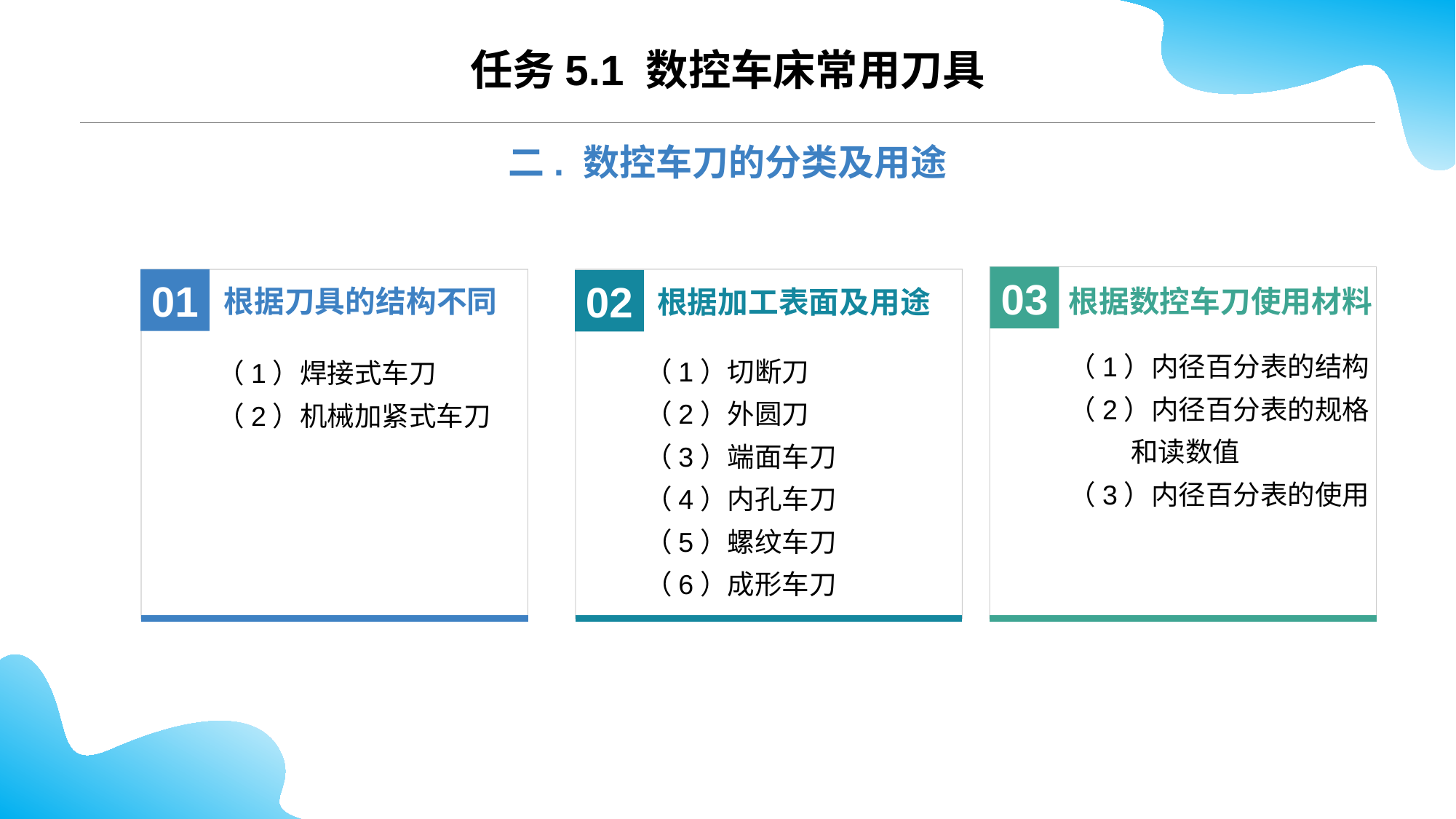

CONTENTS
任务5.1 数控车床常用刀具
二. 数控车刀的分类及用途
03

根据刀具的结构不同

01
02
根据数控车刀使用材料
根据加工表面及用途
（1）内径百分表的结构
（2）内径百分表的规格
         和读数值
（3）内径百分表的使用
（1）切断刀
（2）外圆刀
（3）端面车刀
（4）内孔车刀
（5）螺纹车刀
（6）成形车刀
（1）焊接式车刀
（2）机械加紧式车刀